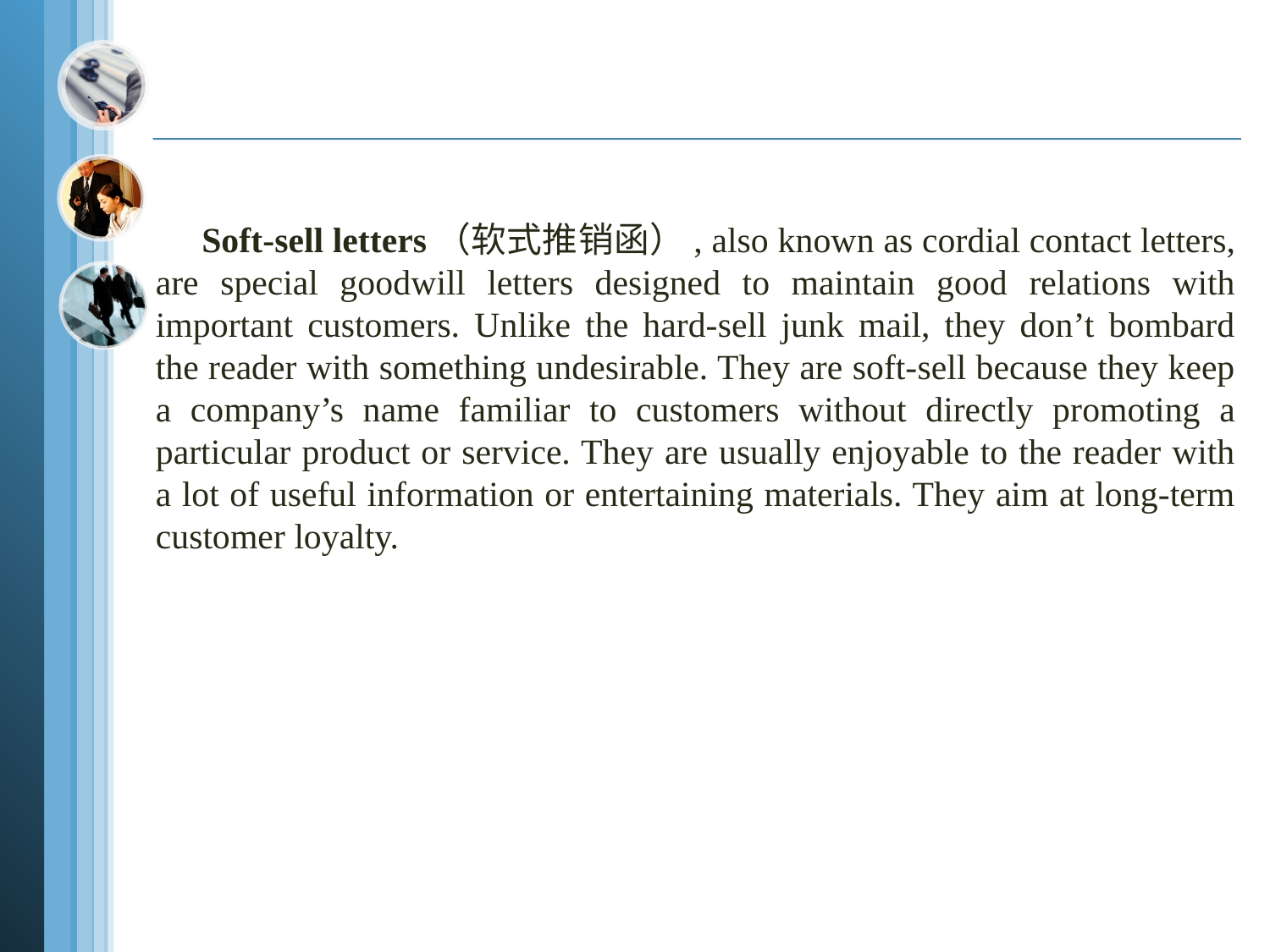

#

     Soft-sell letters（软式推销函）, also known as cordial contact letters, are special goodwill letters designed to maintain good relations with important customers. Unlike the hard-sell junk mail, they don’t bombard the reader with something undesirable. They are soft-sell because they keep a company’s name familiar to customers without directly promoting a particular product or service. They are usually enjoyable to the reader with a lot of useful information or entertaining materials. They aim at long-term customer loyalty.